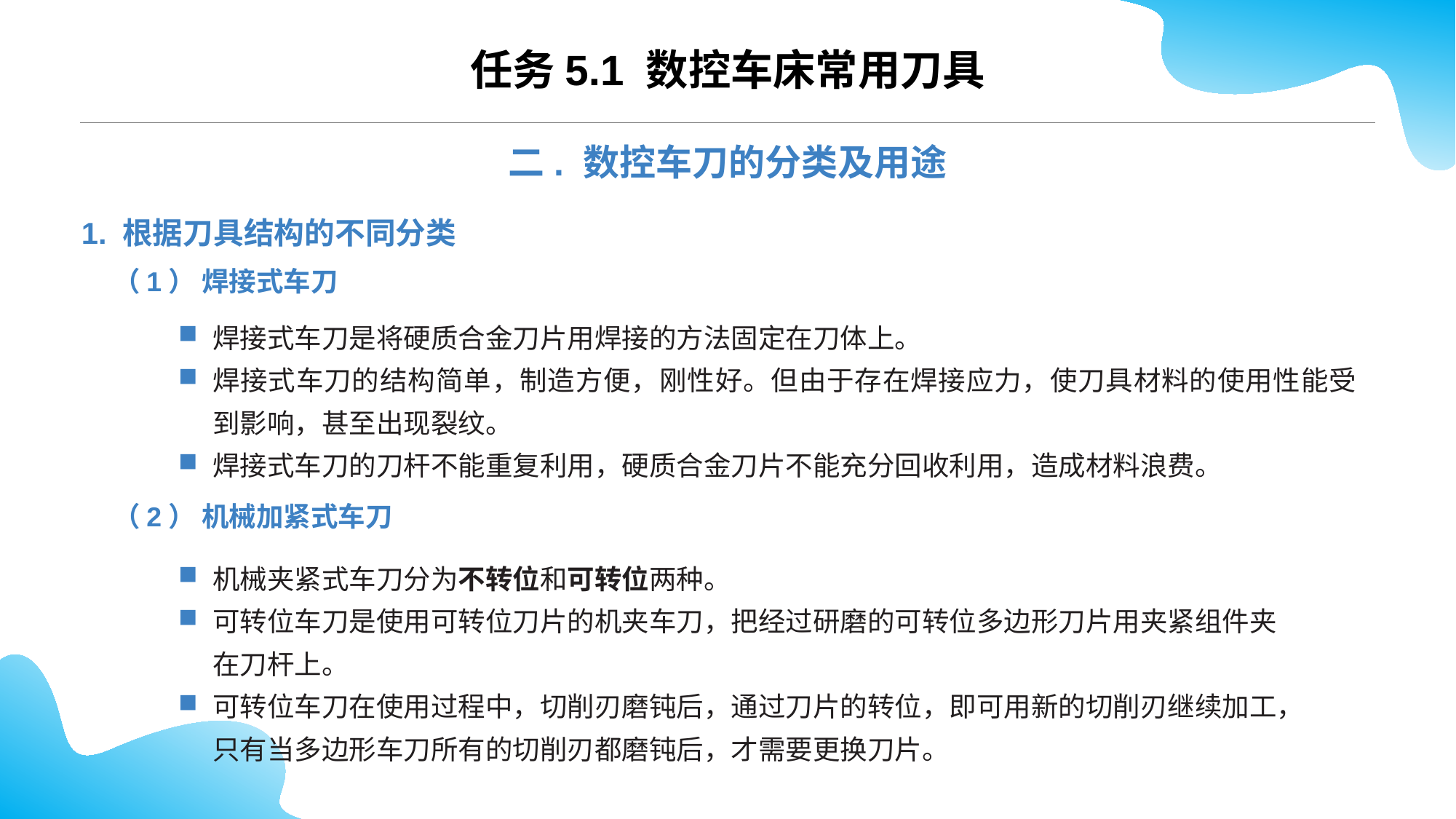

CONTENTS
任务5.1 数控车床常用刀具
二. 数控车刀的分类及用途
1. 根据刀具结构的不同分类
（1） 焊接式车刀
焊接式车刀是将硬质合金刀片用焊接的方法固定在刀体上。
焊接式车刀的结构简单，制造方便，刚性好。但由于存在焊接应力，使刀具材料的使用性能受到影响，甚至出现裂纹。
焊接式车刀的刀杆不能重复利用，硬质合金刀片不能充分回收利用，造成材料浪费。
（2） 机械加紧式车刀
机械夹紧式车刀分为不转位和可转位两种。
可转位车刀是使用可转位刀片的机夹车刀，把经过研磨的可转位多边形刀片用夹紧组件夹在刀杆上。
可转位车刀在使用过程中，切削刃磨钝后，通过刀片的转位，即可用新的切削刃继续加工，只有当多边形车刀所有的切削刃都磨钝后，才需要更换刀片。